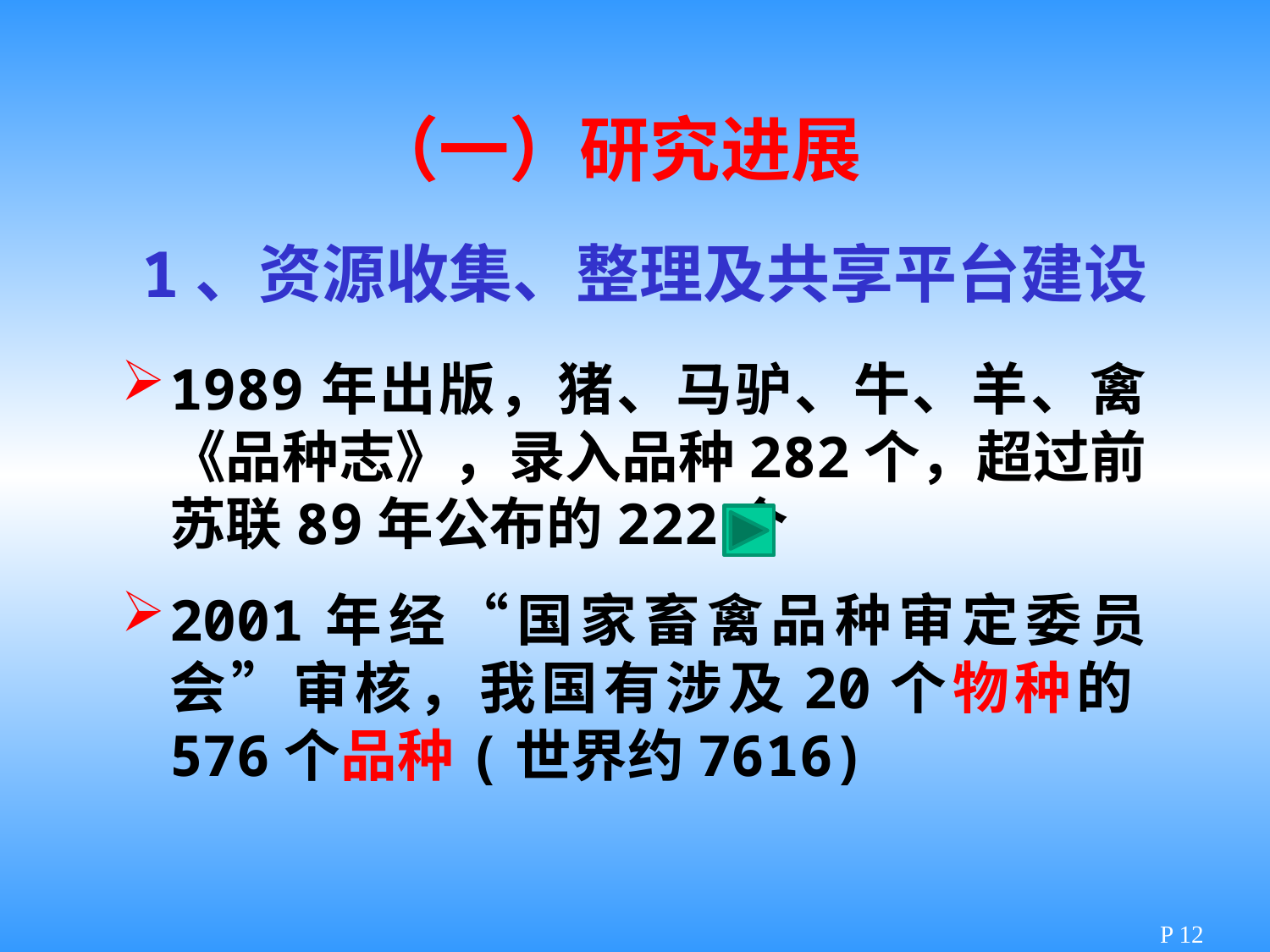

（一）研究进展
1、资源收集、整理及共享平台建设
1989年出版，猪、马驴、牛、羊、禽《品种志》，录入品种282个，超过前苏联89年公布的222个
2001年经“国家畜禽品种审定委员会”审核，我国有涉及20个物种的576个品种(世界约7616)

P 12